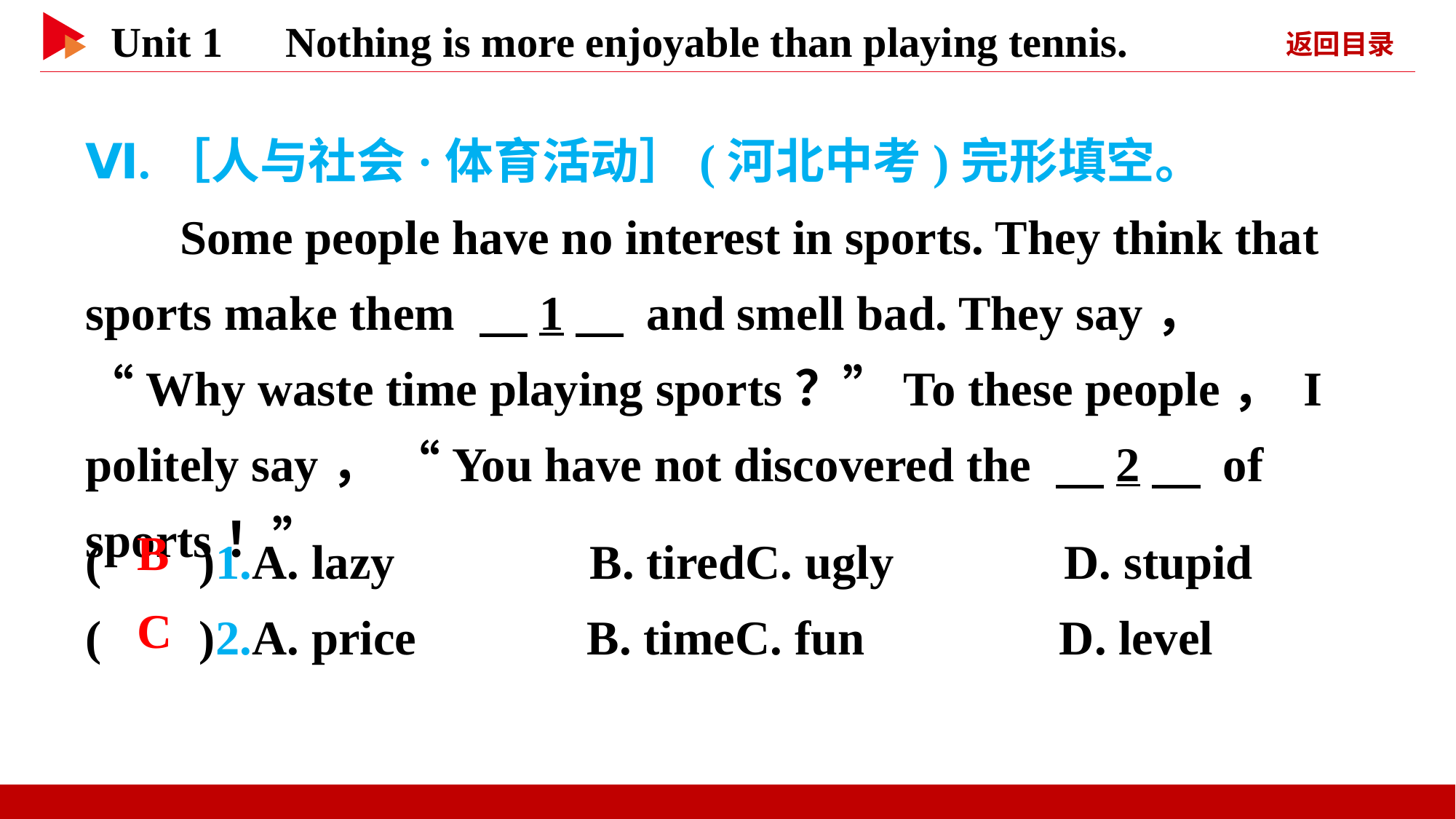

Ⅵ.［人与社会·体育活动］(河北中考)完形填空。
     Some people have no interest in sports. They think that sports make them 　1　 and smell bad. They say， “Why waste time playing sports？”To these people， I politely say， “You have not discovered the 　2　 of sports！”
(        )1.A. lazy                B. tiredC. ugly              D. stupid
(        )2.A. price              B. timeC. fun                D. level
   B
   C